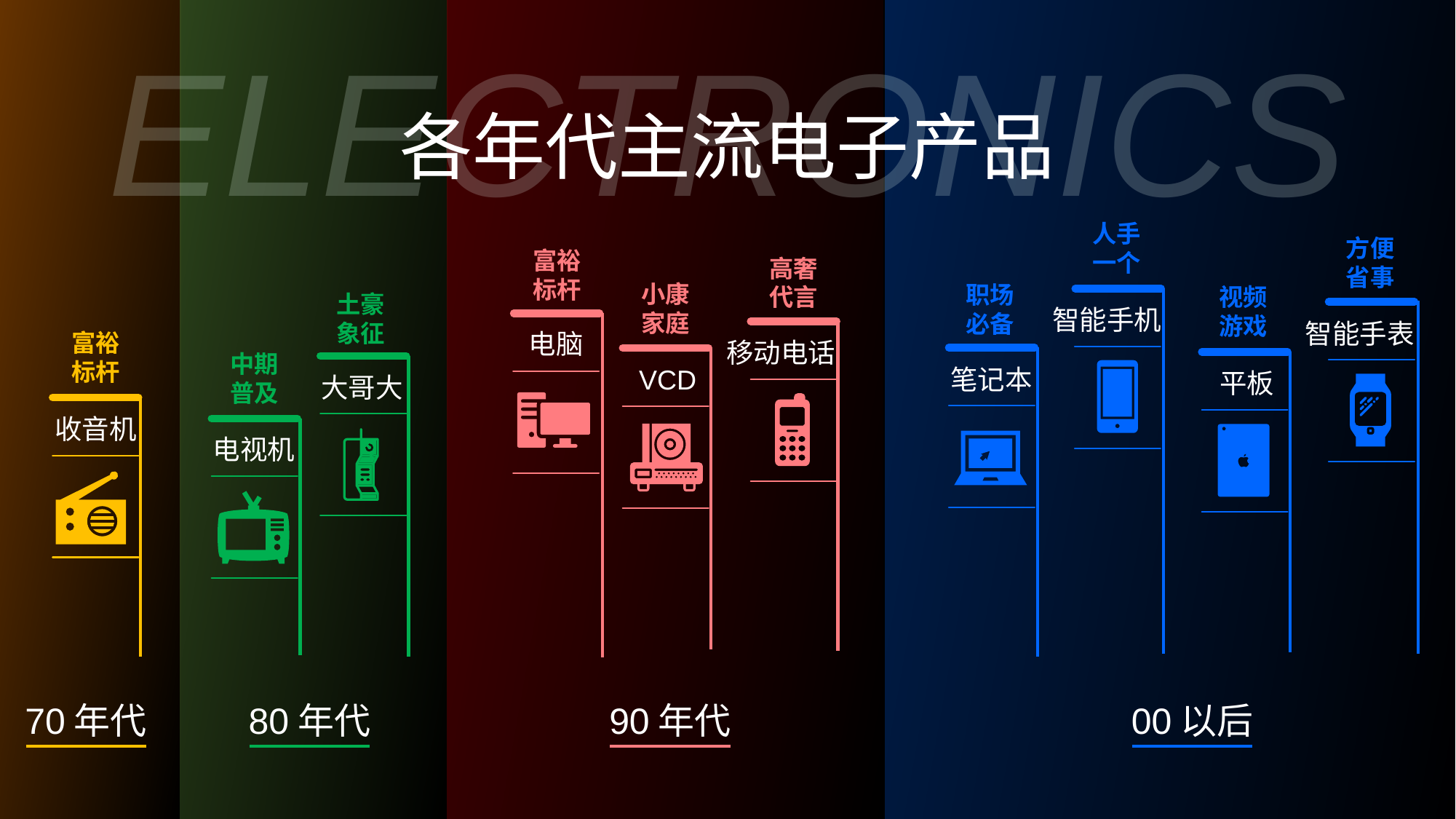

ELECTRONICS
各年代主流电子产品
人手
一个
智能手机

方便
省事
智能手表

富裕
标杆
电脑

高奢
代言
移动电话

小康
家庭
VCD

职场
必备
笔记本

视频
游戏
平板

土豪
象征
大哥大

富裕
标杆
收音机

中期
普及
电视机

70年代
80年代
90年代
00以后